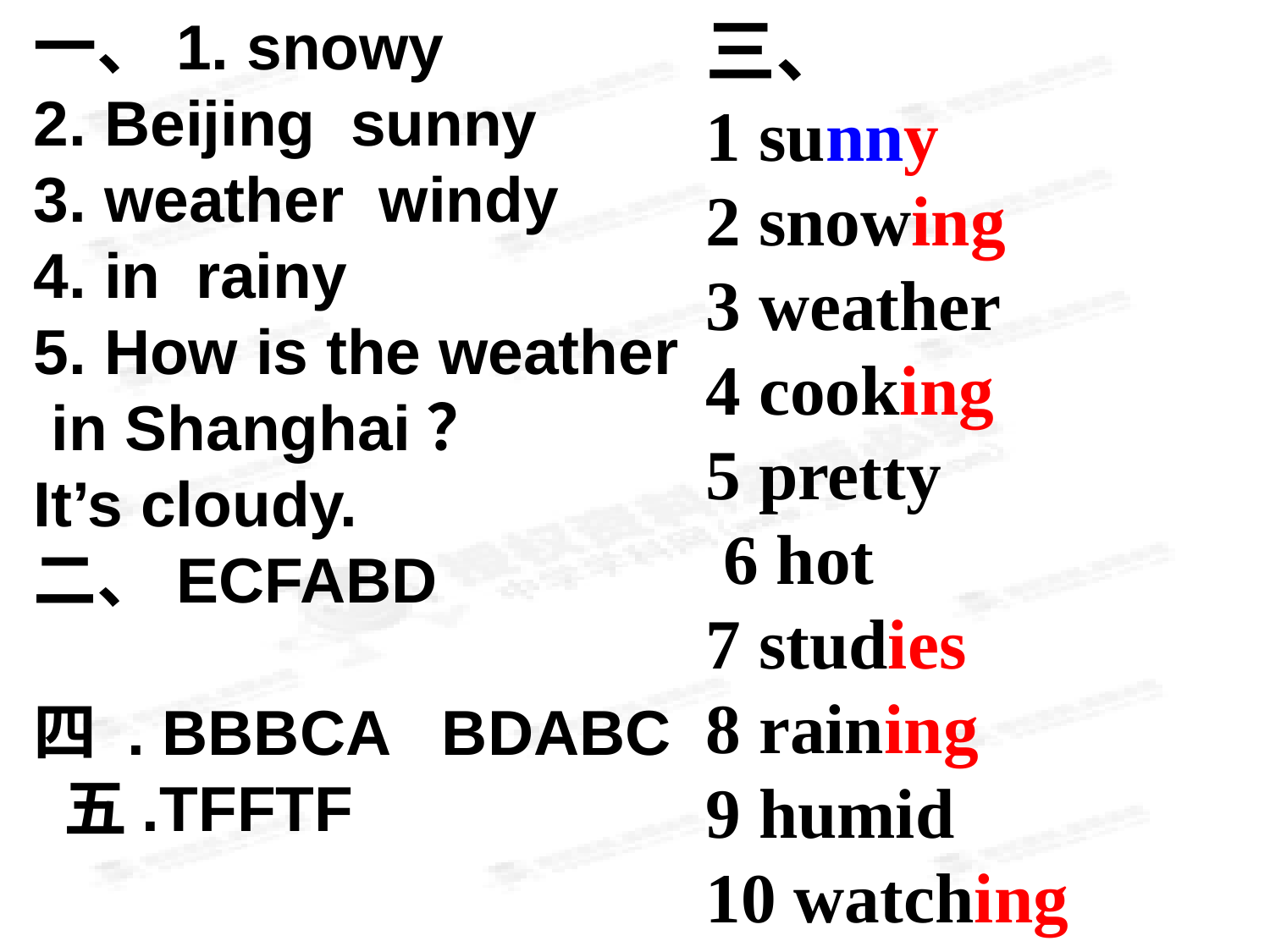

一、1. snowy
2. Beijing  sunny
3. weather  windy
4. in  rainy
5. How is the weather
 in Shanghai？
It’s cloudy.
二、ECFABD

四 . BBBCA   BDABC
 五.TFFTF

三、
1 sunny
2 snowing
3 weather
4 cooking
5 pretty
 6 hot
7 studies
8 raining
9 humid
10 watching